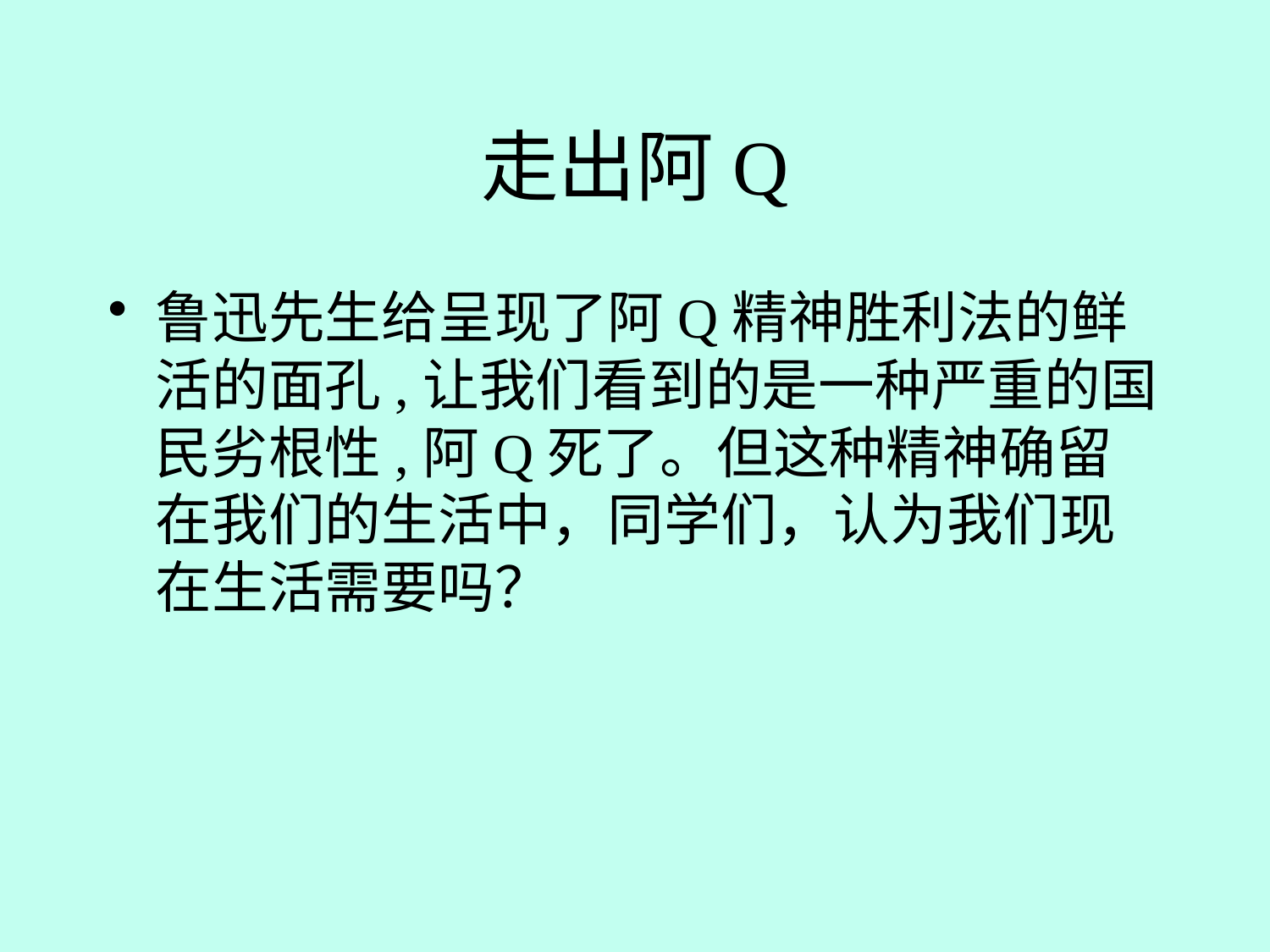

# 走出阿Q
鲁迅先生给呈现了阿Q精神胜利法的鲜活的面孔,让我们看到的是一种严重的国民劣根性,阿Q死了。但这种精神确留在我们的生活中，同学们，认为我们现在生活需要吗？